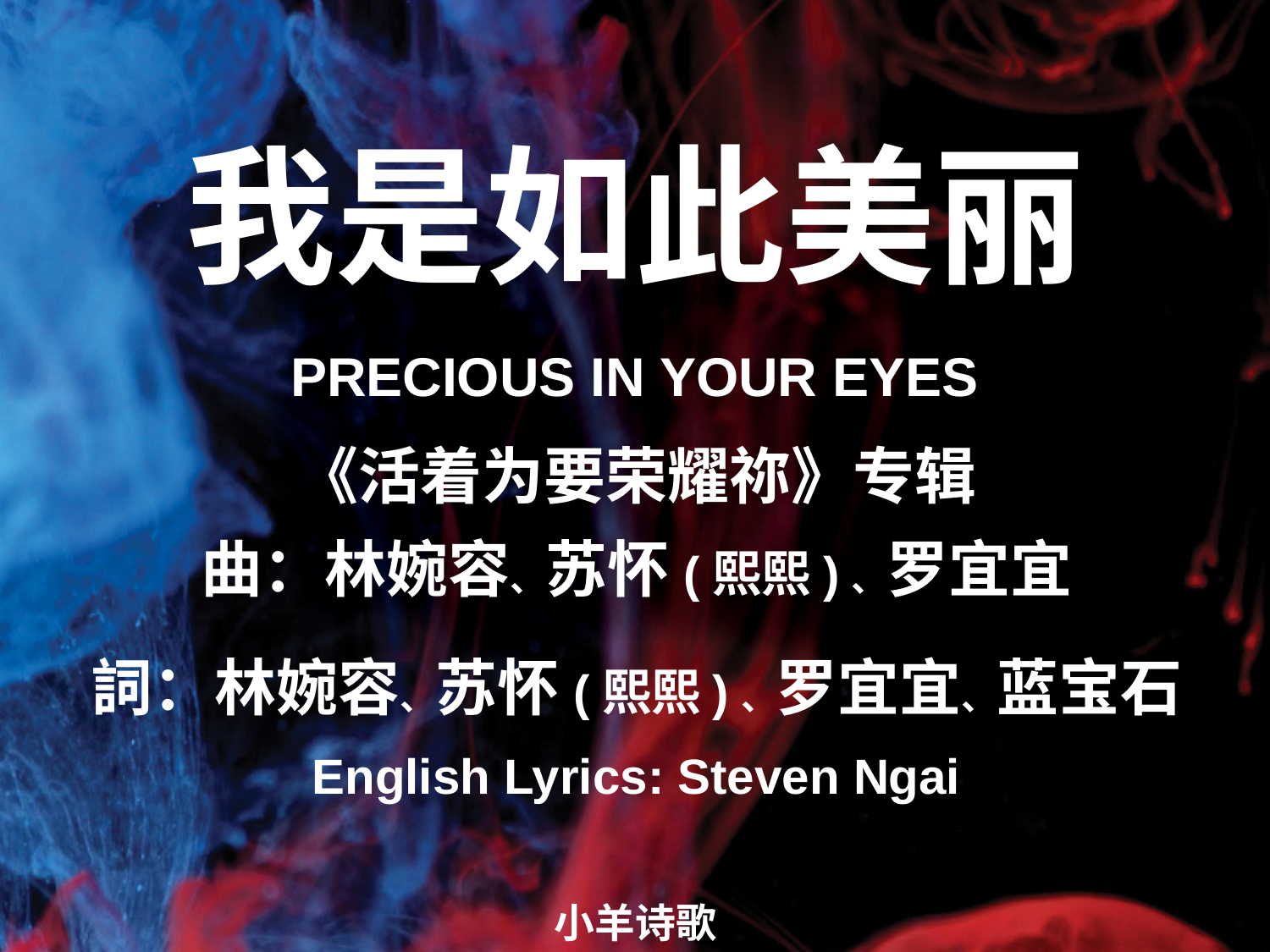

我是如此美丽
PRECIOUS IN YOUR EYES

# 《活着为要荣耀祢》专辑 曲：林婉容、苏怀(熙熙)、罗宜宜 詞：林婉容、苏怀(熙熙)、罗宜宜、蓝宝石 English Lyrics: Steven Ngai
小羊诗歌